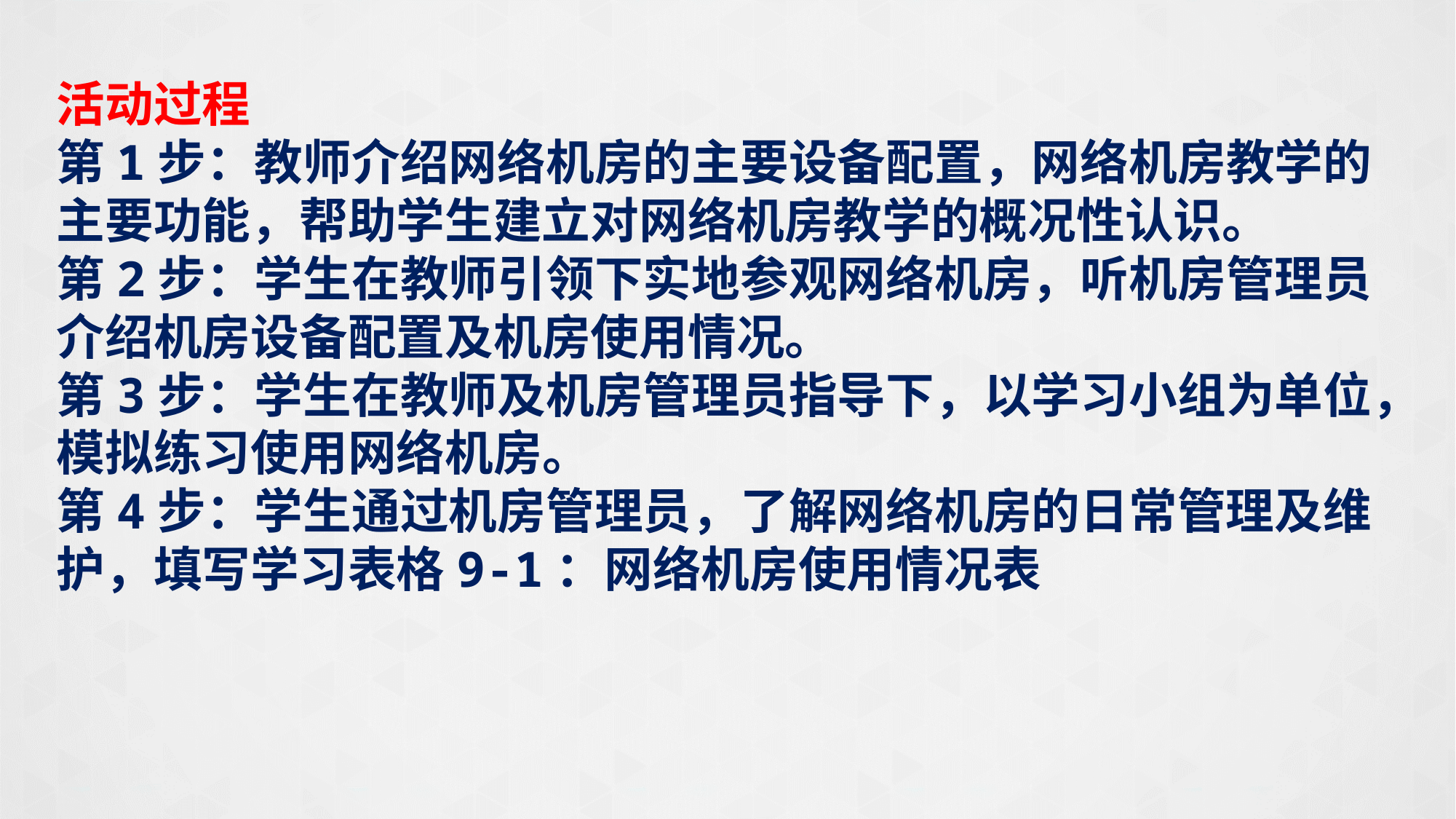

活动过程
第1步：教师介绍网络机房的主要设备配置，网络机房教学的主要功能，帮助学生建立对网络机房教学的概况性认识。
第2步：学生在教师引领下实地参观网络机房，听机房管理员介绍机房设备配置及机房使用情况。
第3步：学生在教师及机房管理员指导下，以学习小组为单位，模拟练习使用网络机房。
第4步：学生通过机房管理员，了解网络机房的日常管理及维护，填写学习表格9-1：网络机房使用情况表